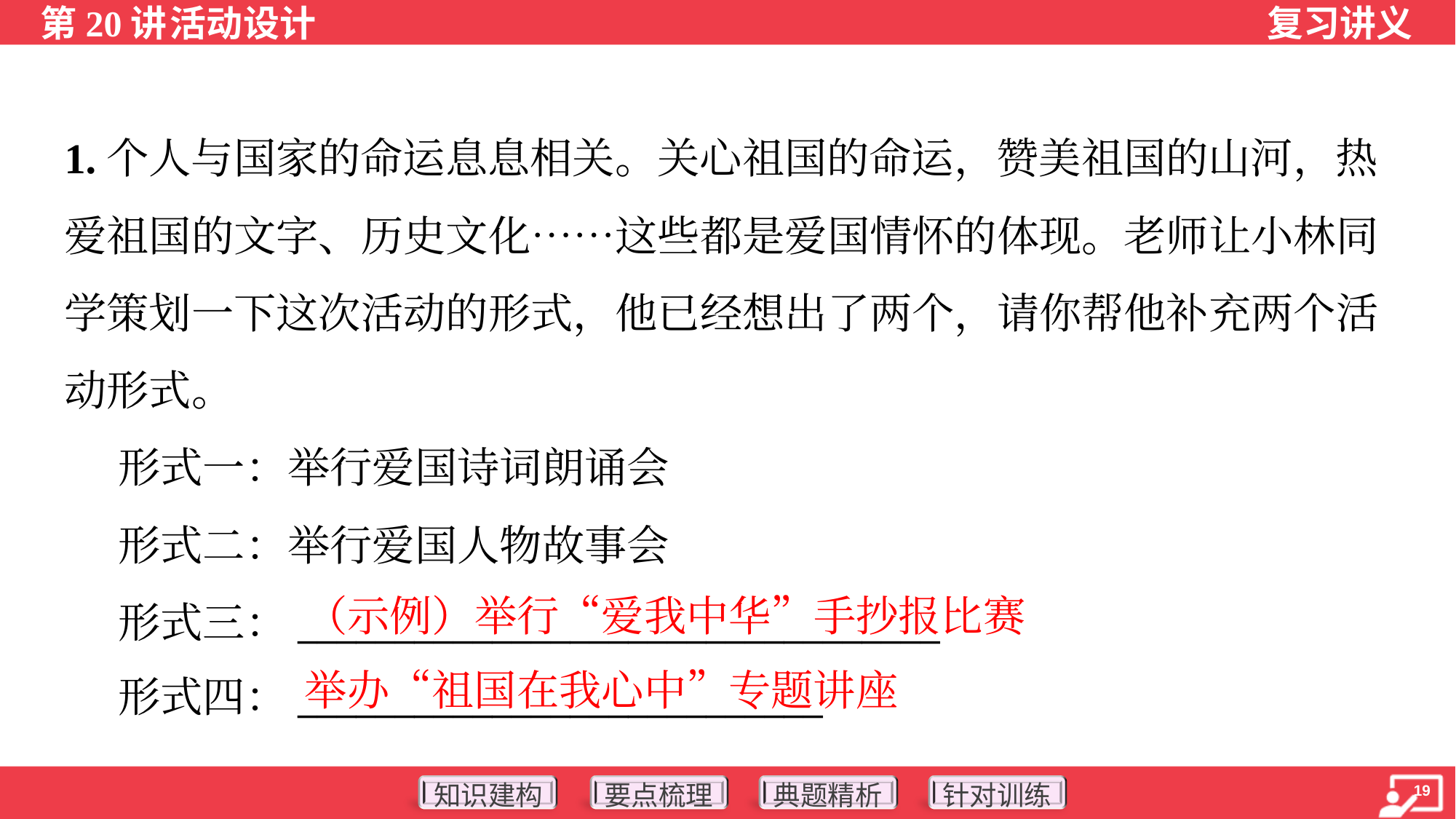

1.个人与国家的命运息息相关。关心祖国的命运，赞美祖国的山河，热
爱祖国的文字、历史文化……这些都是爱国情怀的体现。老师让小林同
学策划一下这次活动的形式，他已经想出了两个，请你帮他补充两个活
动形式。
    形式一：举行爱国诗词朗诵会
    形式二：举行爱国人物故事会
    形式三：_________________________________
    形式四：___________________________
（示例）举行“爱我中华”手抄报比赛
举办“祖国在我心中”专题讲座